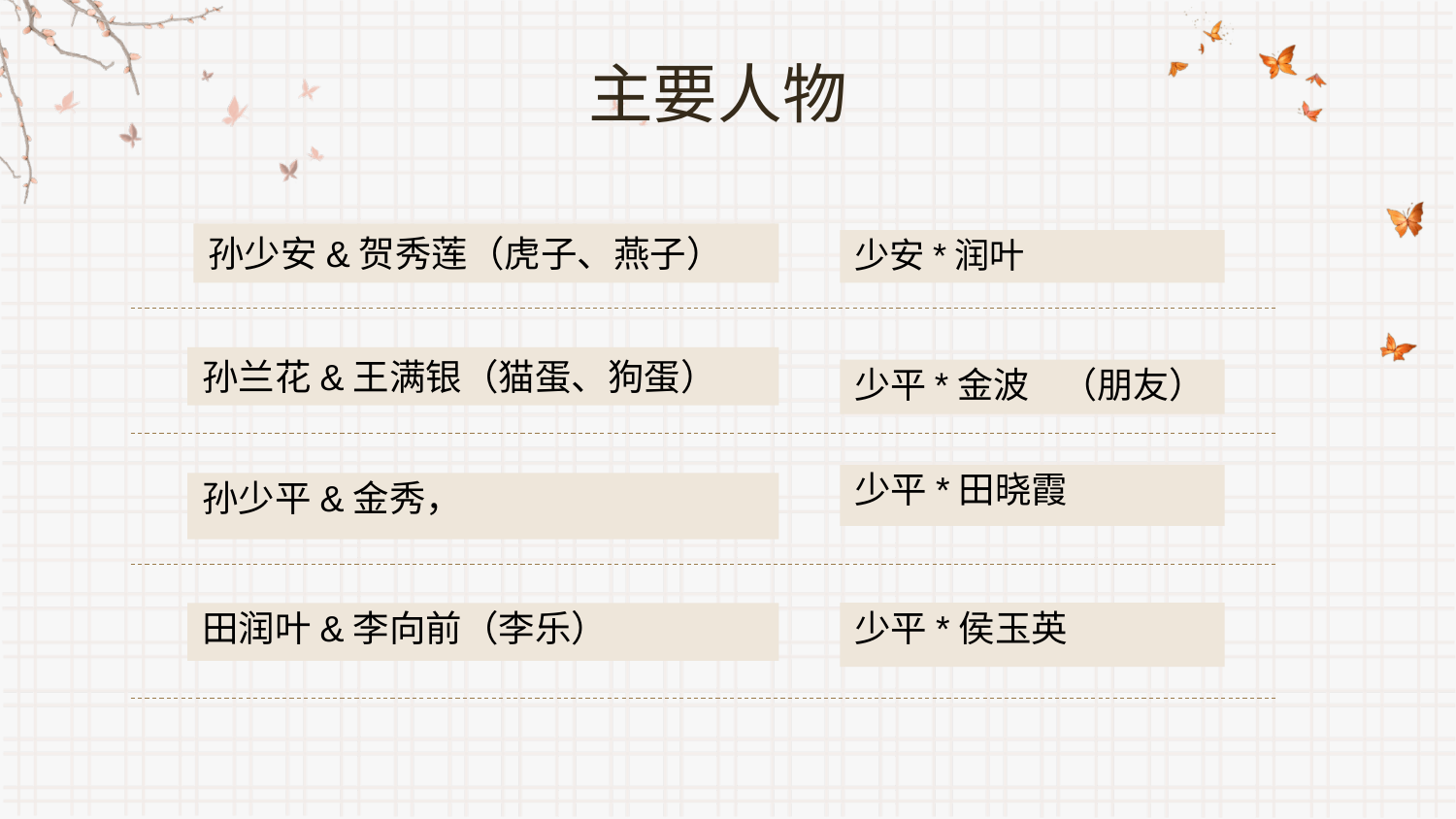

主要人物
孙少安&贺秀莲（虎子、燕子）
少安*润叶
孙兰花&王满银（猫蛋、狗蛋）
少平*金波    （朋友）
少平*田晓霞
孙少平&金秀，
田润叶&李向前（李乐）
少平*侯玉英